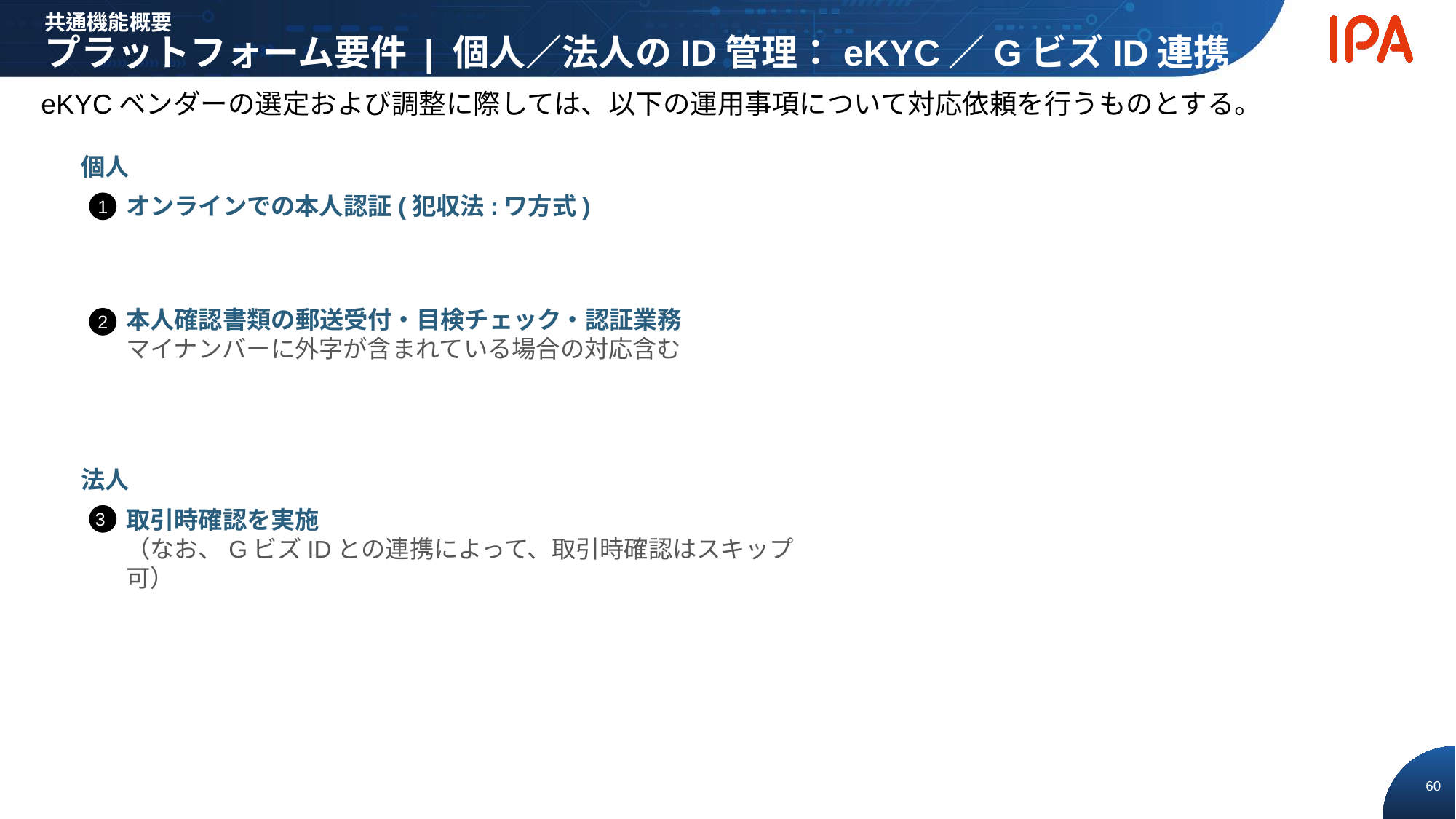

共通機能概要
プラットフォーム要件 | 個人／法人のID管理：eKYC／GビズID連携(eKYC)
eKYCベンダーの選定および調整に際しては、以下の運用事項について対応依頼を行うものとする。
個人
オンラインでの本人認証(犯収法:ワ方式)
1
本人確認書類の郵送受付・目検チェック・認証業務
マイナンバーに外字が含まれている場合の対応含む
2
法人
取引時確認を実施
（なお、GビズIDとの連携によって、取引時確認はスキップ可）
3